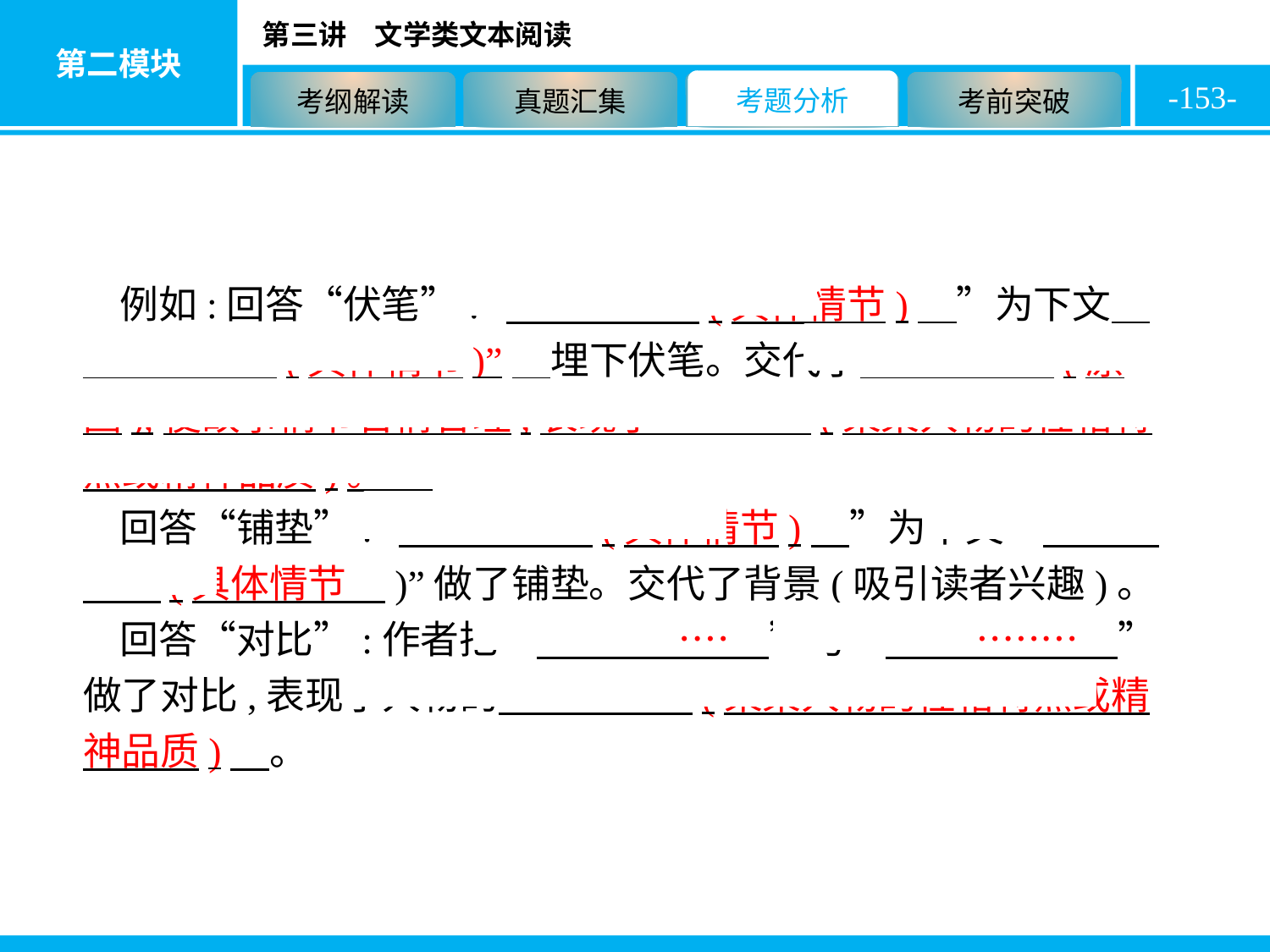

-153-
例如:回答“伏笔”:“　…………(具体情节)　”为下文　“…………(具体情节)”　埋下伏笔。交代了　…………(原因),使故事情节合情合理,表现了…………(某某人物的性格特点或精神品质)。
回答“铺垫”:“　…………(具体情节)　”为下文“　…………(具体情节　)”做了铺垫。交代了背景(吸引读者兴趣)。
回答“对比”:作者把“　…………　”与“　…………　”做了对比,表现了人物的　…………(某某人物的性格特点或精神品质)　。